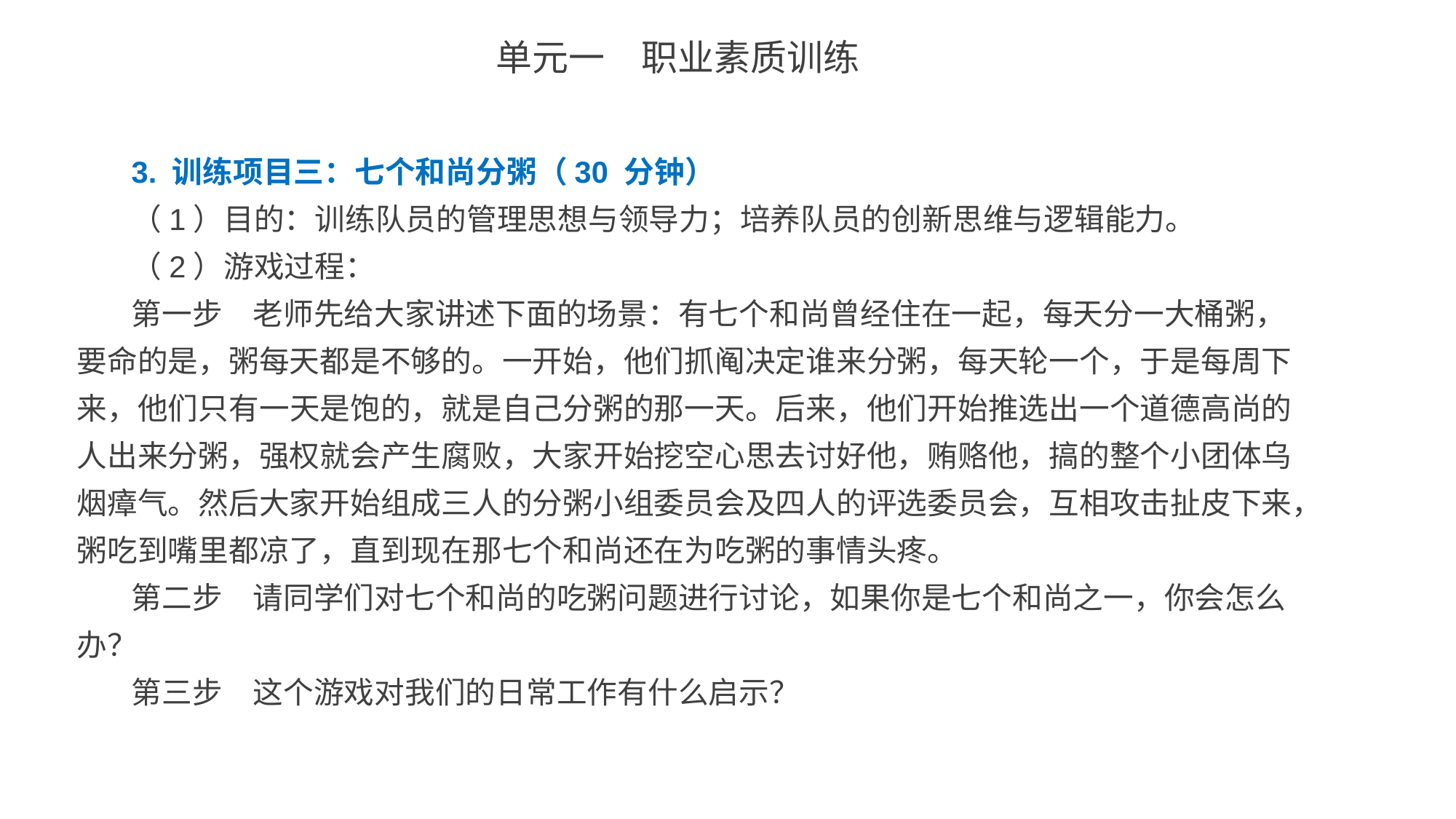

单元一　职业素质训练
3. 训练项目三：七个和尚分粥（30 分钟）
（1）目的：训练队员的管理思想与领导力；培养队员的创新思维与逻辑能力。
（2）游戏过程：
第一步　老师先给大家讲述下面的场景：有七个和尚曾经住在一起，每天分一大桶粥，要命的是，粥每天都是不够的。一开始，他们抓阄决定谁来分粥，每天轮一个，于是每周下来，他们只有一天是饱的，就是自己分粥的那一天。后来，他们开始推选出一个道德高尚的人出来分粥，强权就会产生腐败，大家开始挖空心思去讨好他，贿赂他，搞的整个小团体乌烟瘴气。然后大家开始组成三人的分粥小组委员会及四人的评选委员会，互相攻击扯皮下来，粥吃到嘴里都凉了，直到现在那七个和尚还在为吃粥的事情头疼。
第二步　请同学们对七个和尚的吃粥问题进行讨论，如果你是七个和尚之一，你会怎么办？
第三步　这个游戏对我们的日常工作有什么启示？